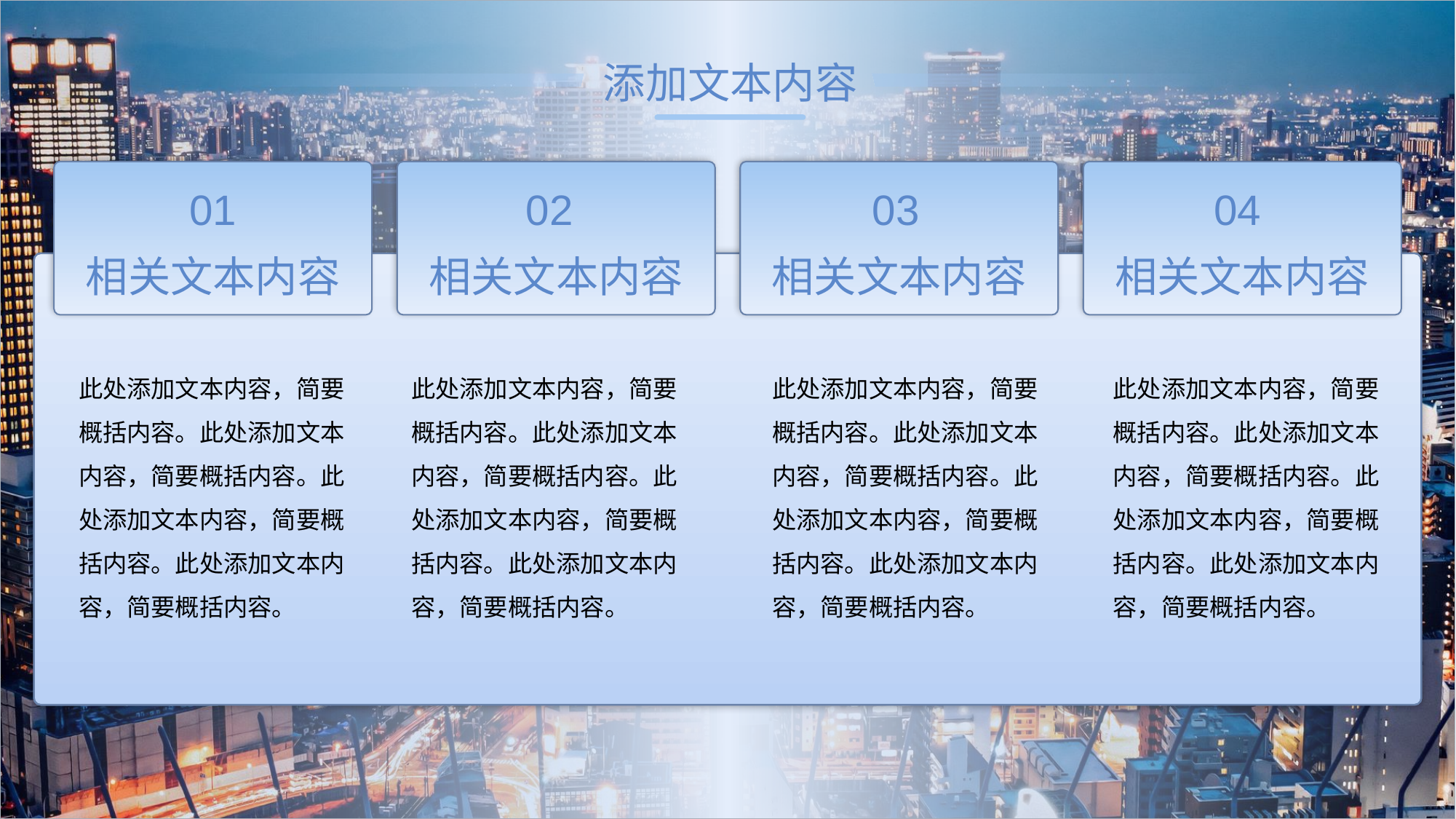

添加文本内容

01
02
03
04
相关文本内容
相关文本内容
相关文本内容
相关文本内容

此处添加文本内容，简要概括内容。此处添加文本内容，简要概括内容。此处添加文本内容，简要概括内容。此处添加文本内容，简要概括内容。
此处添加文本内容，简要概括内容。此处添加文本内容，简要概括内容。此处添加文本内容，简要概括内容。此处添加文本内容，简要概括内容。
此处添加文本内容，简要概括内容。此处添加文本内容，简要概括内容。此处添加文本内容，简要概括内容。此处添加文本内容，简要概括内容。
此处添加文本内容，简要概括内容。此处添加文本内容，简要概括内容。此处添加文本内容，简要概括内容。此处添加文本内容，简要概括内容。